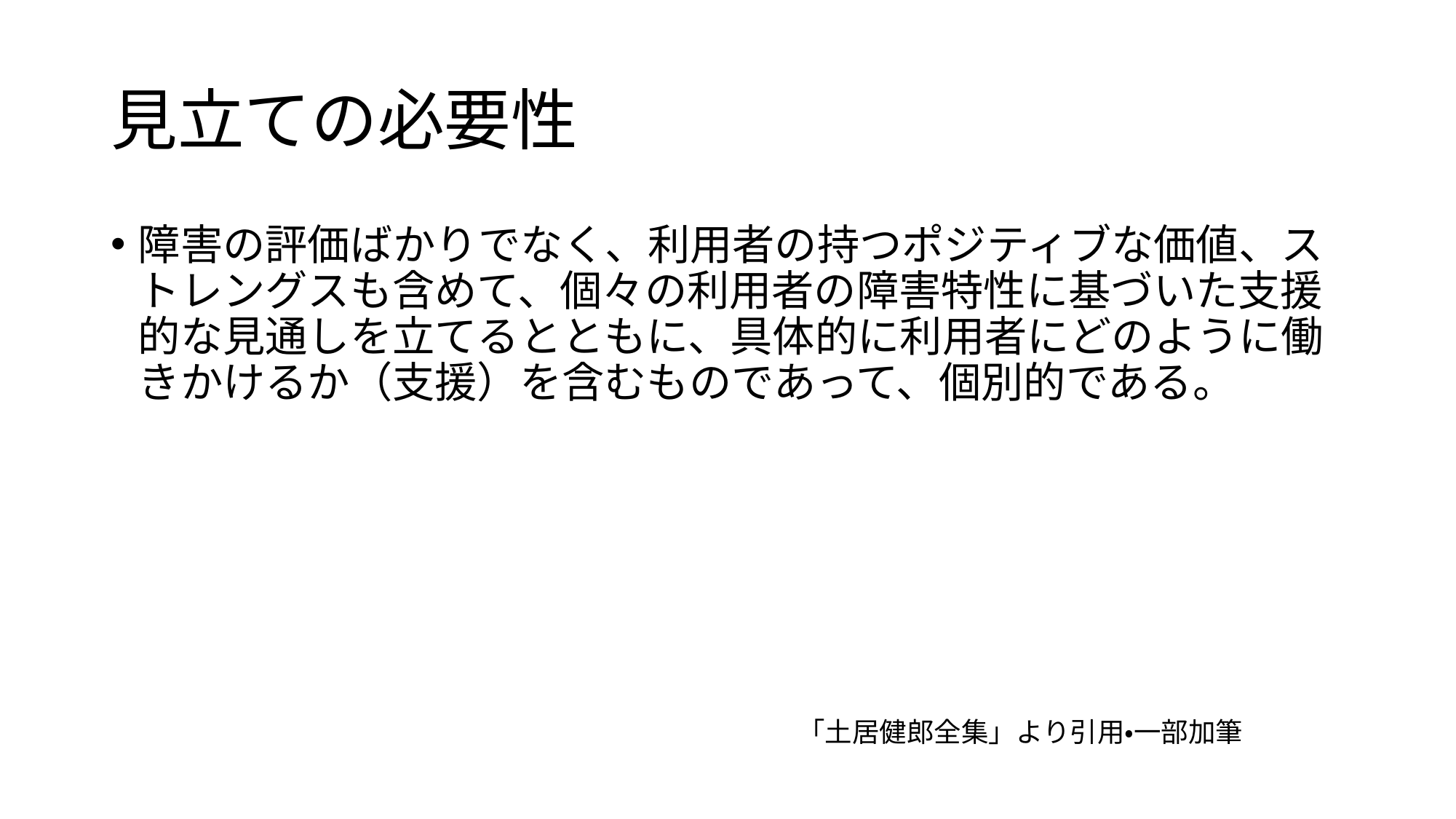

# 見立ての必要性
障害の評価ばかりでなく、利用者の持つポジティブな価値、ストレングスも含めて、個々の利用者の障害特性に基づいた支援的な見通しを立てるとともに、具体的に利用者にどのように働きかけるか（支援）を含むものであって、個別的である。

「土居健郎全集」より引用・一部加筆